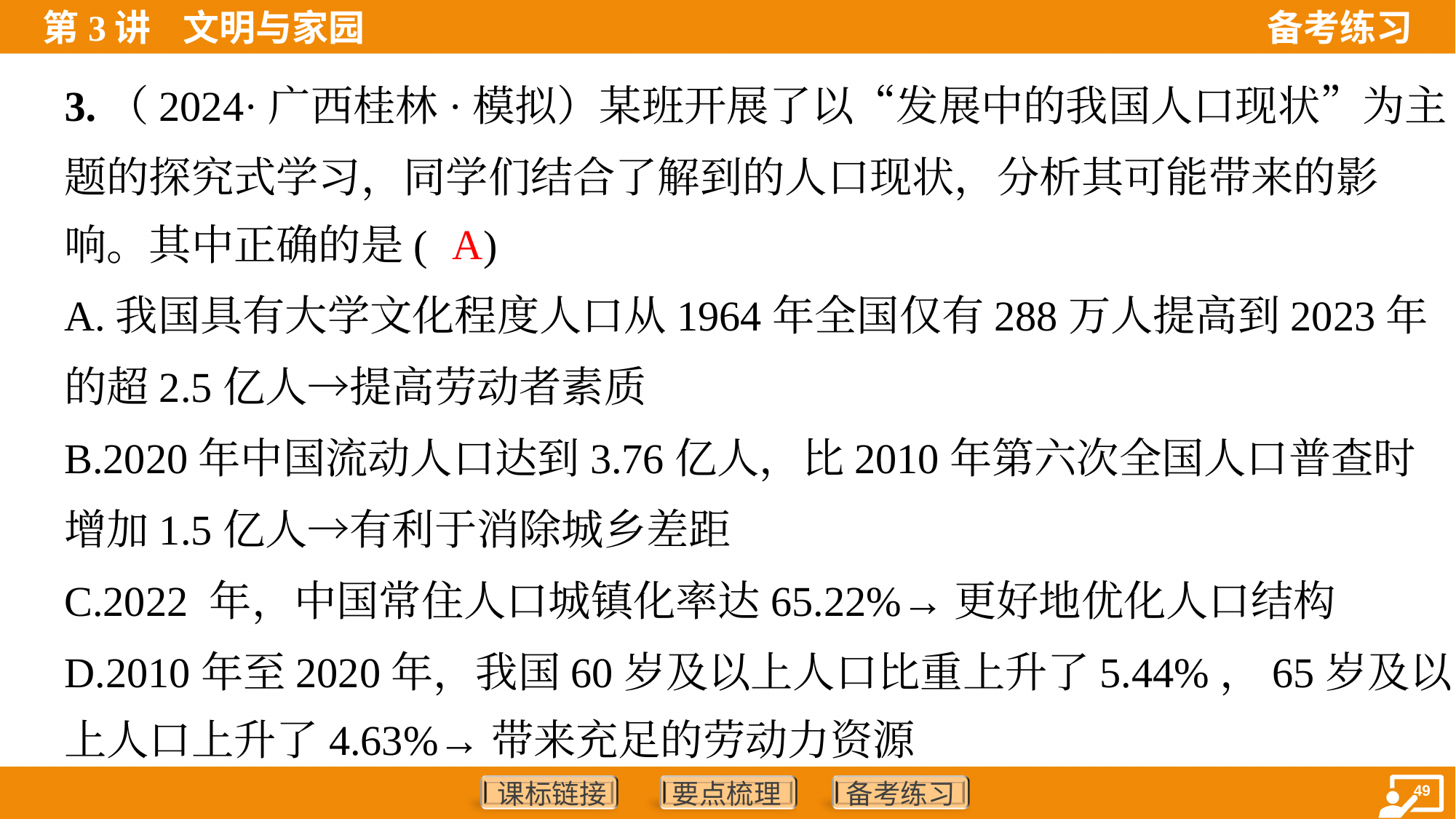

3.（2024·广西桂林·模拟）某班开展了以“发展中的我国人口现状”为主
题的探究式学习，同学们结合了解到的人口现状，分析其可能带来的影
响。其中正确的是(     )
A
A.我国具有大学文化程度人口从1964年全国仅有288万人提高到2023年
的超2.5亿人→提高劳动者素质
B.2020年中国流动人口达到3.76亿人，比2010年第六次全国人口普查时
增加1.5亿人→有利于消除城乡差距
C.2022 年，中国常住人口城镇化率达65.22%→更好地优化人口结构
D.2010年至2020年，我国60岁及以上人口比重上升了5.44%，65岁及以
上人口上升了4.63%→带来充足的劳动力资源